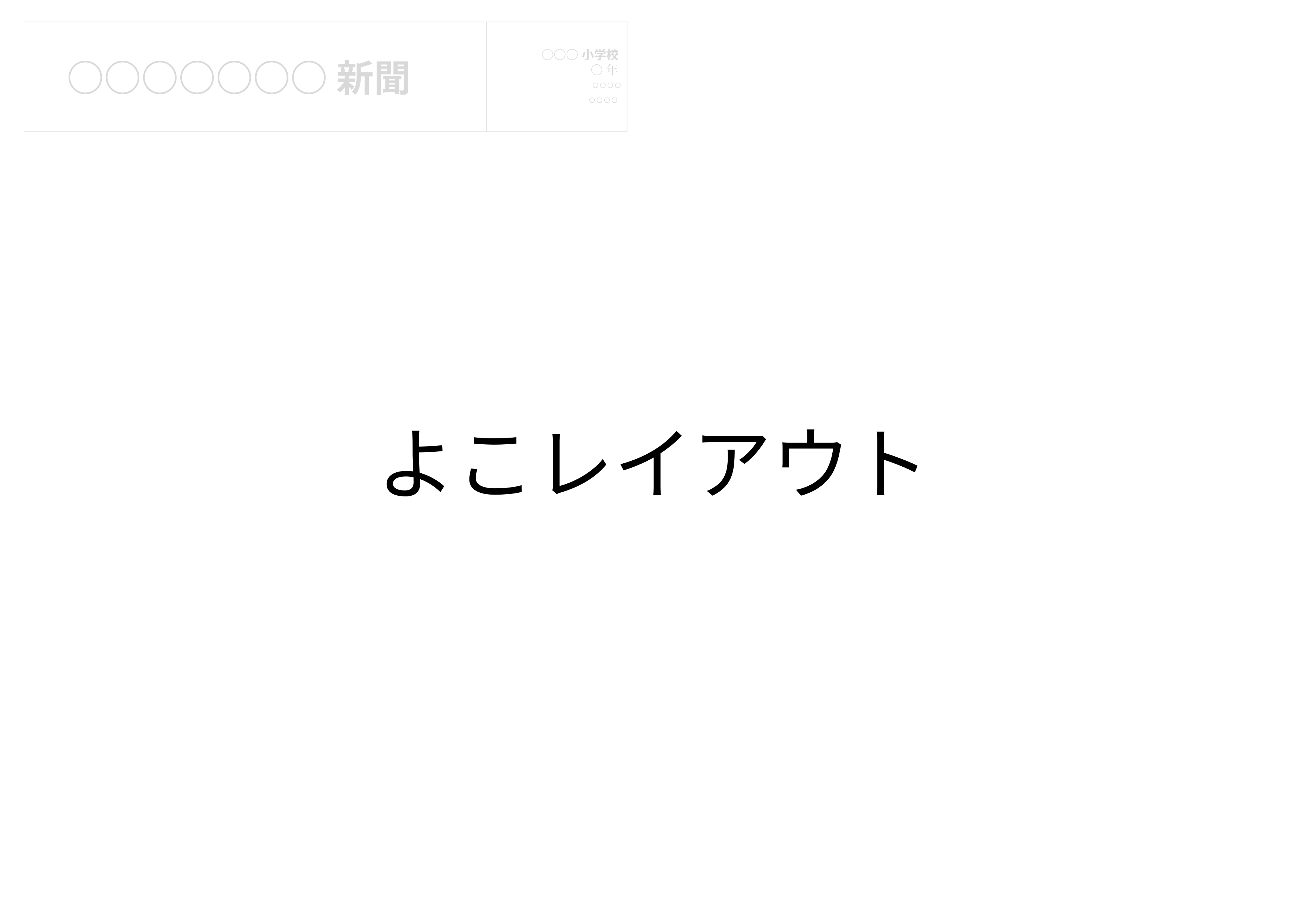

○○○○○○○新聞
○○○小学校
○年
○○○○
○○○○
よこレイアウト
1